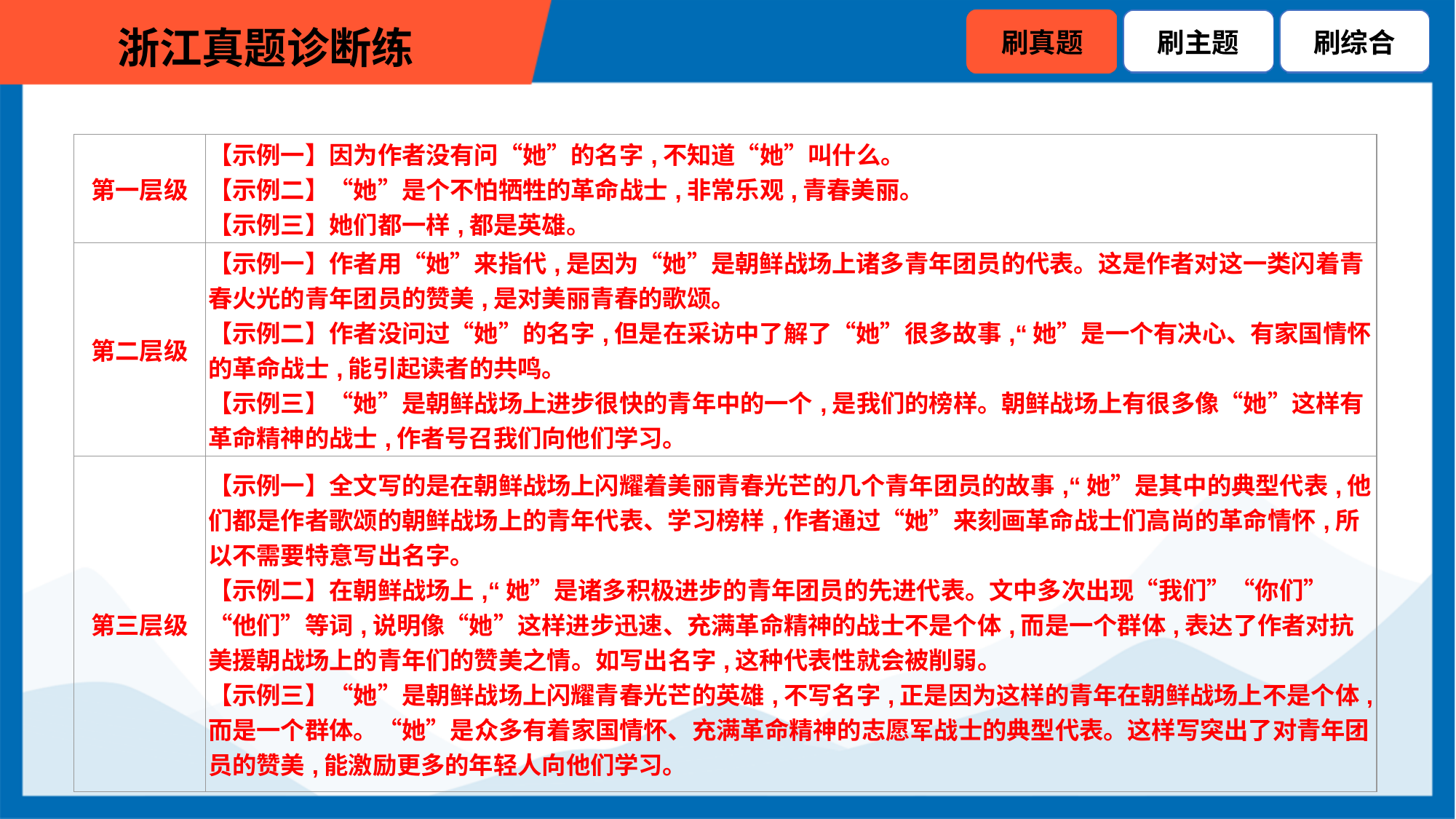

| 第一层级 | 【示例一】因为作者没有问“她”的名字,不知道“她”叫什么。 【示例二】“她”是个不怕牺牲的革命战士,非常乐观,青春美丽。 【示例三】她们都一样,都是英雄。 |
| --- | --- |
| 第二层级 | 【示例一】作者用“她”来指代,是因为“她”是朝鲜战场上诸多青年团员的代表。这是作者对这一类闪着青春火光的青年团员的赞美,是对美丽青春的歌颂。 【示例二】作者没问过“她”的名字,但是在采访中了解了“她”很多故事,“她”是一个有决心、有家国情怀的革命战士,能引起读者的共鸣。 【示例三】“她”是朝鲜战场上进步很快的青年中的一个,是我们的榜样。朝鲜战场上有很多像“她”这样有革命精神的战士,作者号召我们向他们学习。 |
| 第三层级 | 【示例一】全文写的是在朝鲜战场上闪耀着美丽青春光芒的几个青年团员的故事,“她”是其中的典型代表,他们都是作者歌颂的朝鲜战场上的青年代表、学习榜样,作者通过“她”来刻画革命战士们高尚的革命情怀,所以不需要特意写出名字。 【示例二】在朝鲜战场上,“她”是诸多积极进步的青年团员的先进代表。文中多次出现“我们”“你们”“他们”等词,说明像“她”这样进步迅速、充满革命精神的战士不是个体,而是一个群体,表达了作者对抗美援朝战场上的青年们的赞美之情。如写出名字,这种代表性就会被削弱。 【示例三】“她”是朝鲜战场上闪耀青春光芒的英雄,不写名字,正是因为这样的青年在朝鲜战场上不是个体,而是一个群体。“她”是众多有着家国情怀、充满革命精神的志愿军战士的典型代表。这样写突出了对青年团员的赞美,能激励更多的年轻人向他们学习。 |